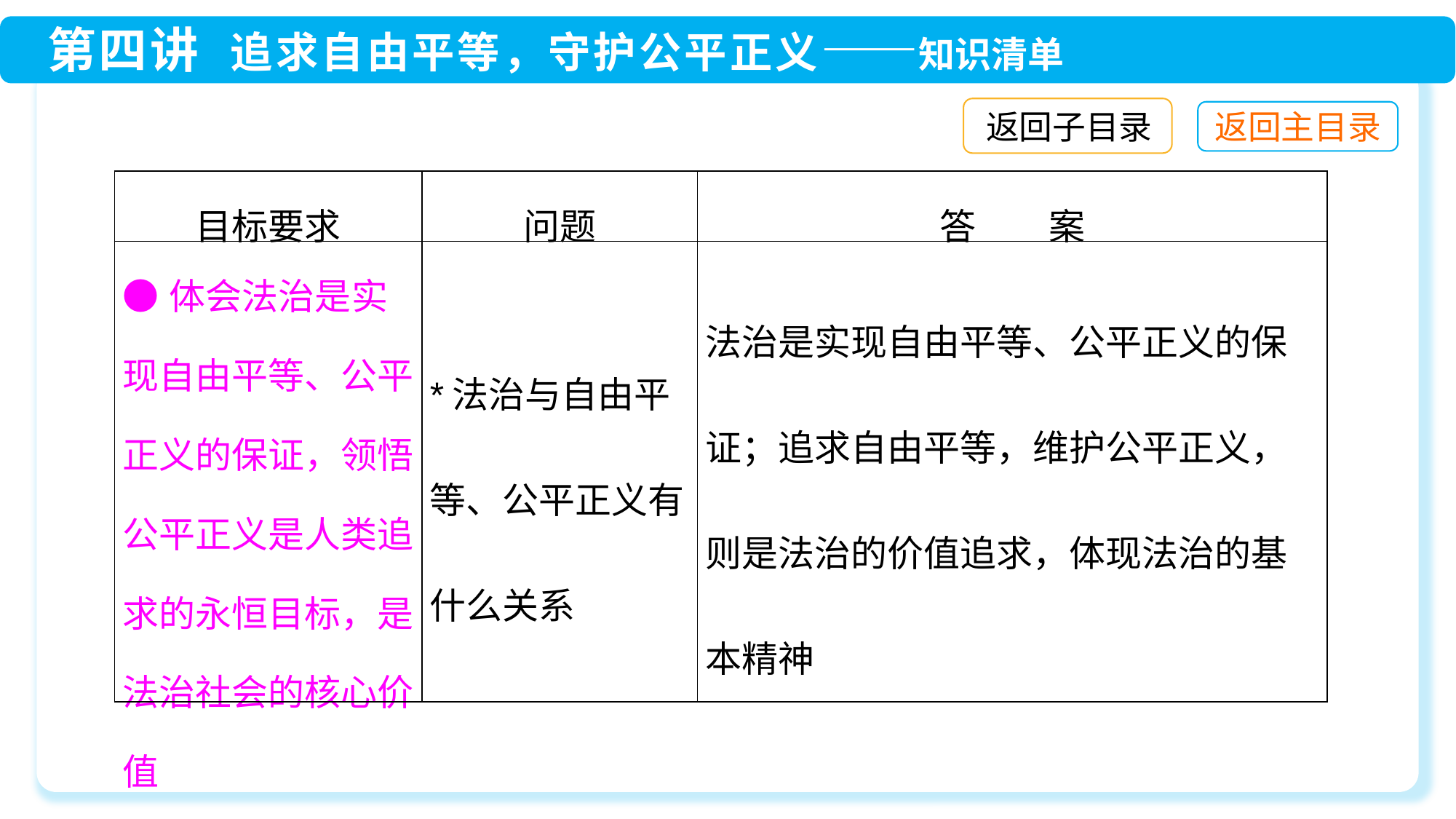

返回子目录
| 目标要求 | 问题 | 答　　案 |
| --- | --- | --- |
| ●体会法治是实现自由平等、公平正义的保证，领悟公平正义是人类追求的永恒目标，是法治社会的核心价值 | \*法治与自由平等、公平正义有什么关系 | 法治是实现自由平等、公平正义的保证；追求自由平等，维护公平正义，则是法治的价值追求，体现法治的基本精神 |